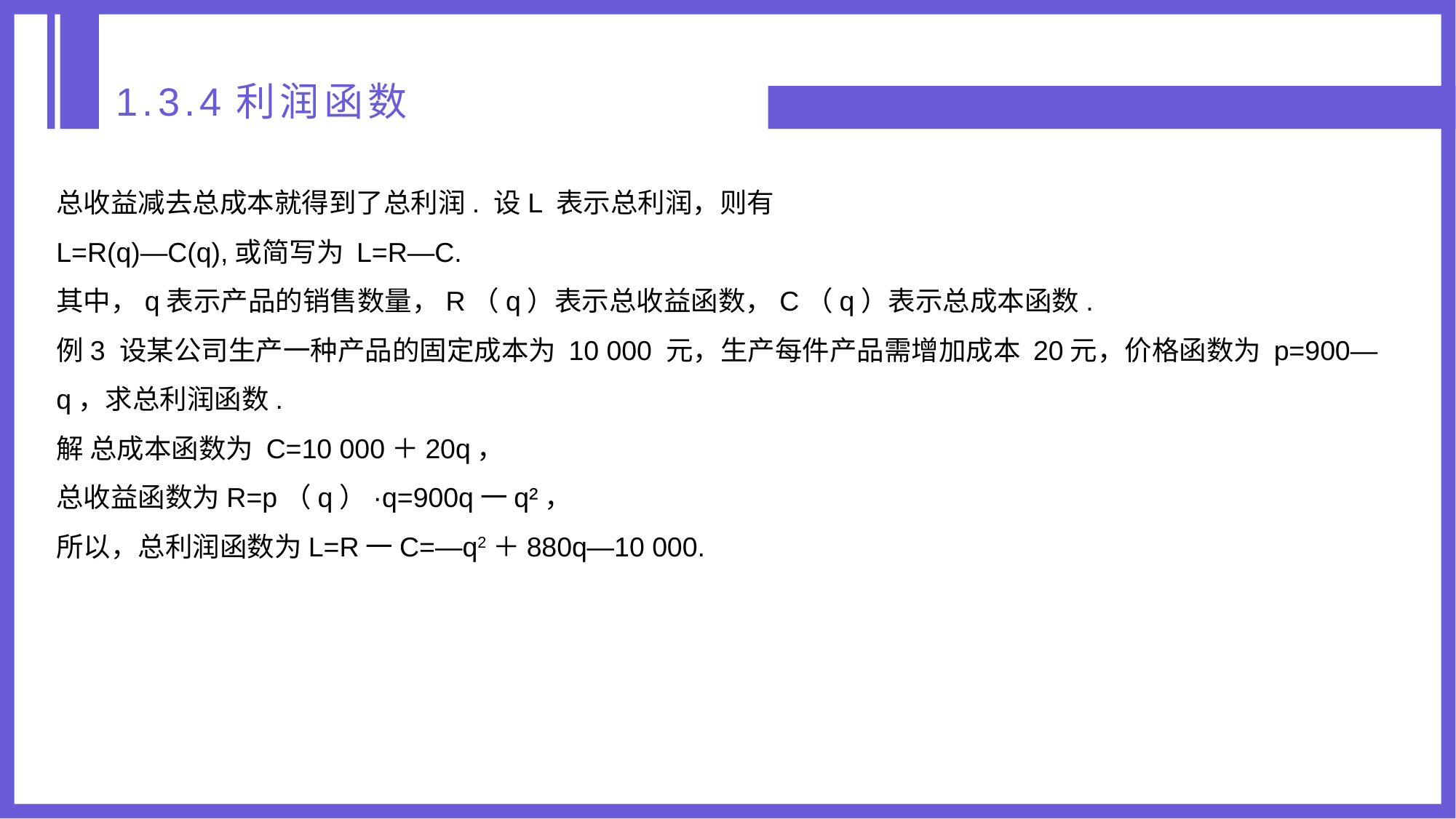

1.3.4利润函数
总收益减去总成本就得到了总利润. 设L 表示总利润，则有
L=R(q)—C(q),或简写为 L=R—C.
其中，q表示产品的销售数量，R（q）表示总收益函数，C（q）表示总成本函数.
例3 设某公司生产一种产品的固定成本为 10 000 元，生产每件产品需增加成本 20元，价格函数为 p=900—q，求总利润函数.
解 总成本函数为 C=10 000＋20q，
总收益函数为R=p（q）·q=900q一q²，
所以，总利润函数为L=R一C=—q2＋880q—10 000.